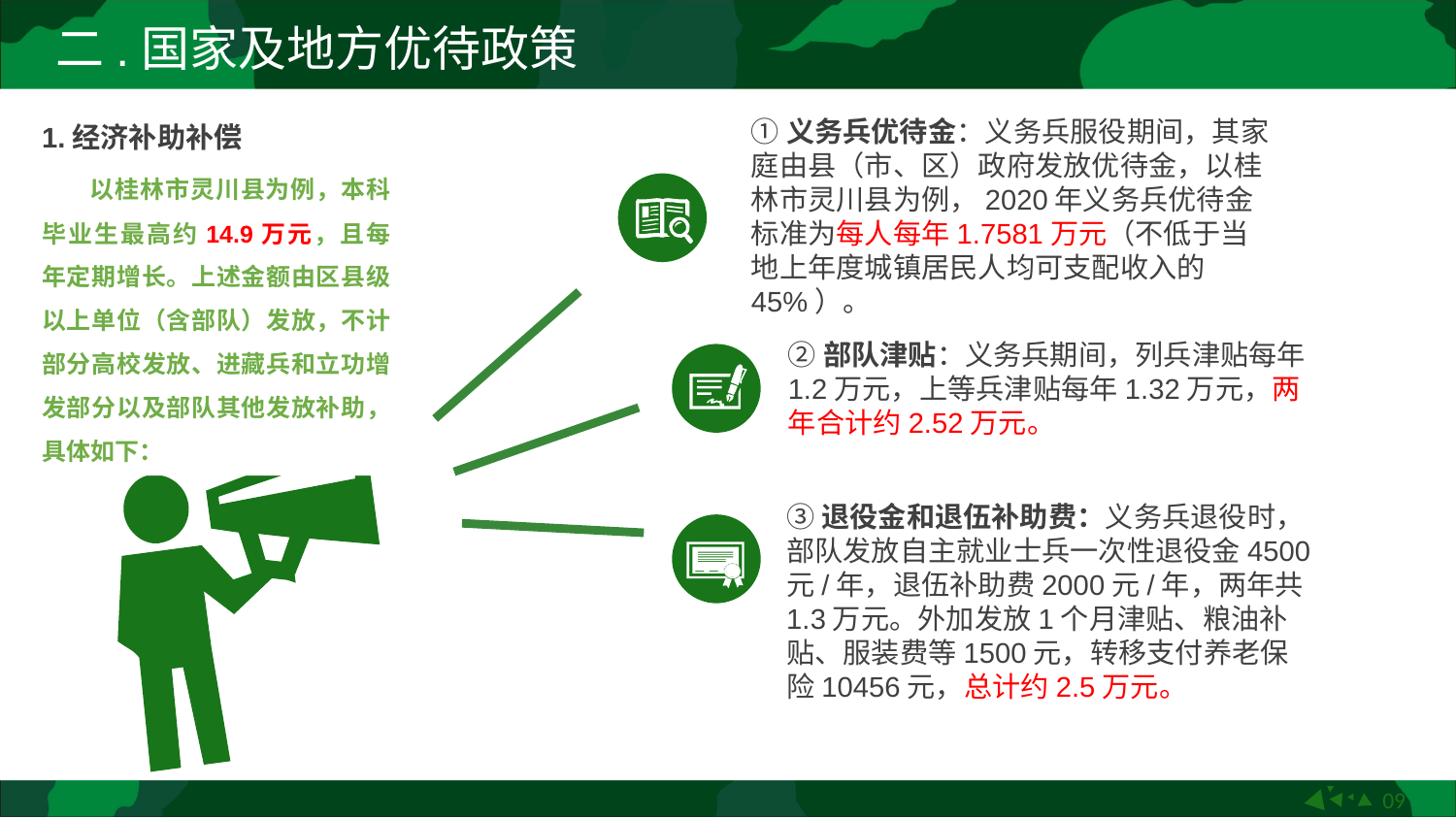

二.国家及地方优待政策
①义务兵优待金：义务兵服役期间，其家庭由县（市、区）政府发放优待金，以桂林市灵川县为例，2020年义务兵优待金标准为每人每年1.7581万元（不低于当地上年度城镇居民人均可支配收入的45%）。
1.经济补助补偿
      以桂林市灵川县为例，本科毕业生最高约14.9万元，且每年定期增长。上述金额由区县级以上单位（含部队）发放，不计部分高校发放、进藏兵和立功增发部分以及部队其他发放补助，具体如下：

②部队津贴：义务兵期间，列兵津贴每年1.2万元，上等兵津贴每年1.32万元，两年合计约2.52万元。

③退役金和退伍补助费：义务兵退役时，部队发放自主就业士兵一次性退役金4500元/年，退伍补助费2000元/年，两年共1.3万元。外加发放1个月津贴、粮油补贴、服装费等1500元，转移支付养老保险10456元，总计约2.5万元。

09